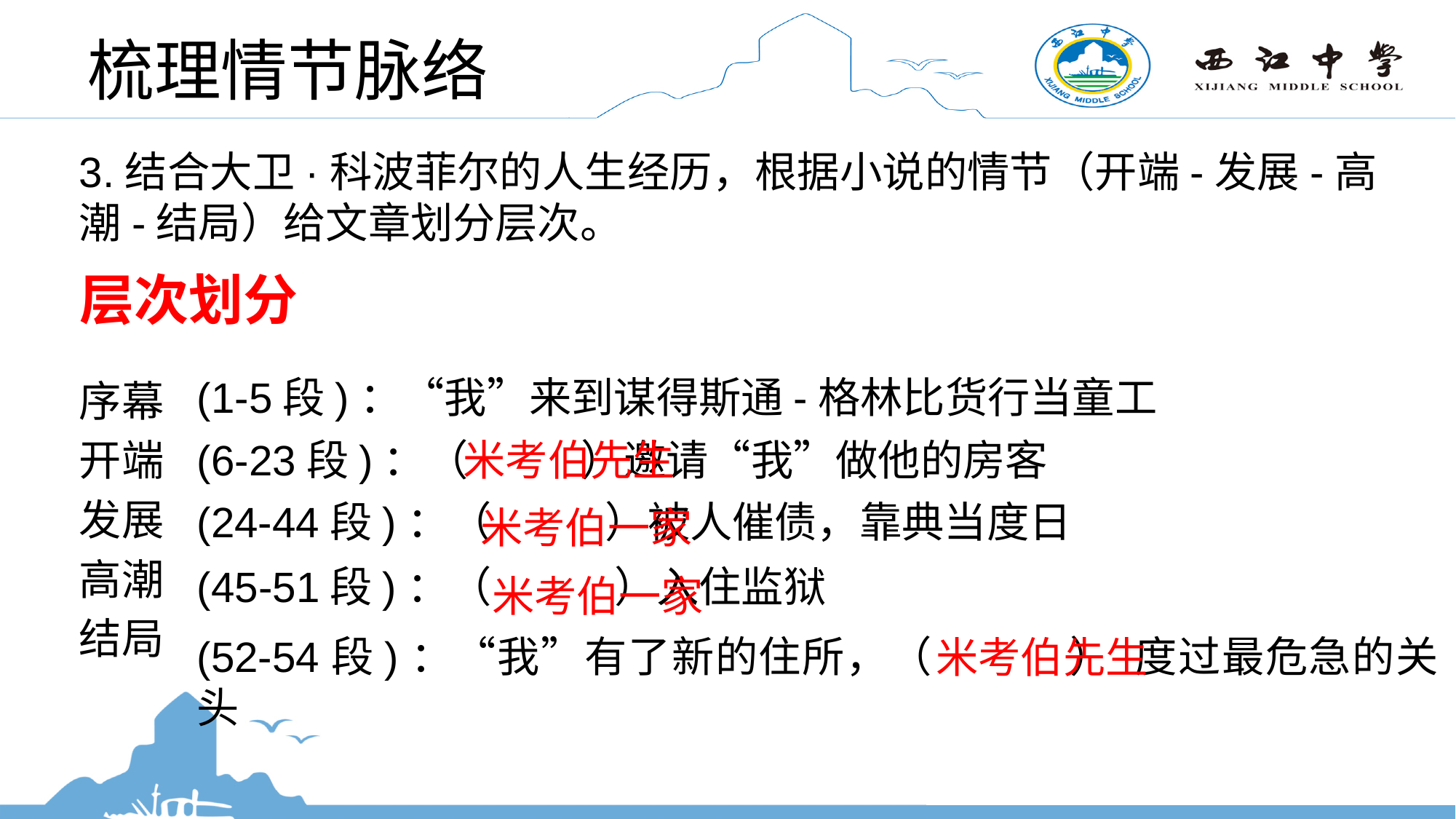

# 梳理情节脉络
3.结合大卫·科波菲尔的人生经历，根据小说的情节（开端-发展-高潮-结局）给文章划分层次。

序幕
开端
发展
高潮
结局
层次划分
(1-5段)：“我”来到谋得斯通-格林比货行当童工
(6-23段)：（            ）邀请“我”做他的房客
米考伯先生
(24-44段)：（            ）被人催债，靠典当度日
米考伯一家
(45-51段)：（             ）入住监狱
米考伯一家
(52-54段)：“我”有了新的住所，（             ）  度过最危急的关头
米考伯先生